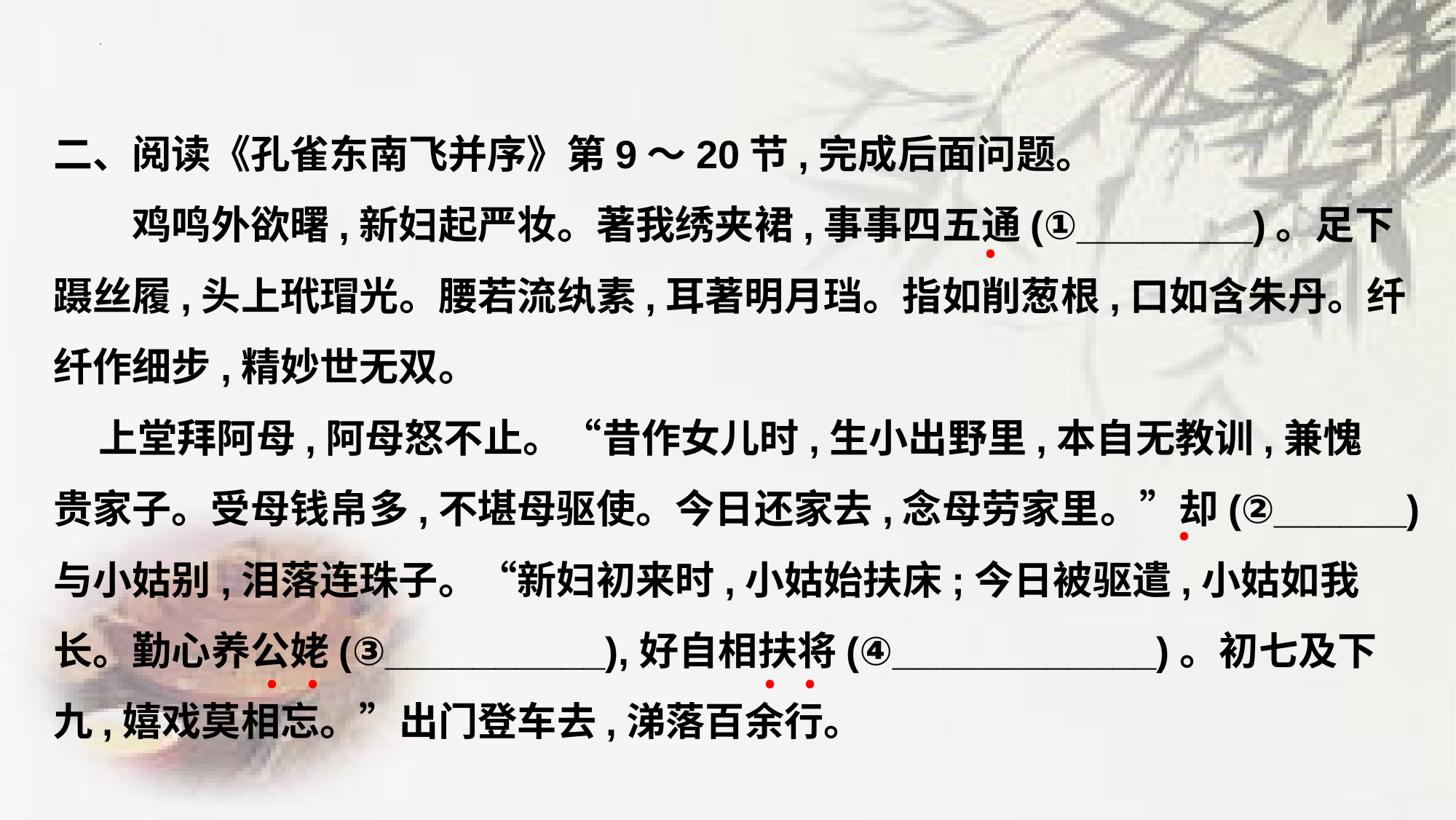

二、阅读《孔雀东南飞并序》第9～20节,完成后面问题。
　　鸡鸣外欲曙,新妇起严妆。著我绣夹裙,事事四五通(①________)。足下
蹑丝履,头上玳瑁光。腰若流纨素,耳著明月珰。指如削葱根,口如含朱丹。纤
纤作细步,精妙世无双。
    上堂拜阿母,阿母怒不止。“昔作女儿时,生小出野里,本自无教训,兼愧
贵家子。受母钱帛多,不堪母驱使。今日还家去,念母劳家里。”却(②______)
与小姑别,泪落连珠子。“新妇初来时,小姑始扶床;今日被驱遣,小姑如我
长。勤心养公姥(③__________),好自相扶将(④____________)。初七及下
九,嬉戏莫相忘。”出门登车去,涕落百余行。
﹒
﹒
﹒
﹒
﹒
﹒